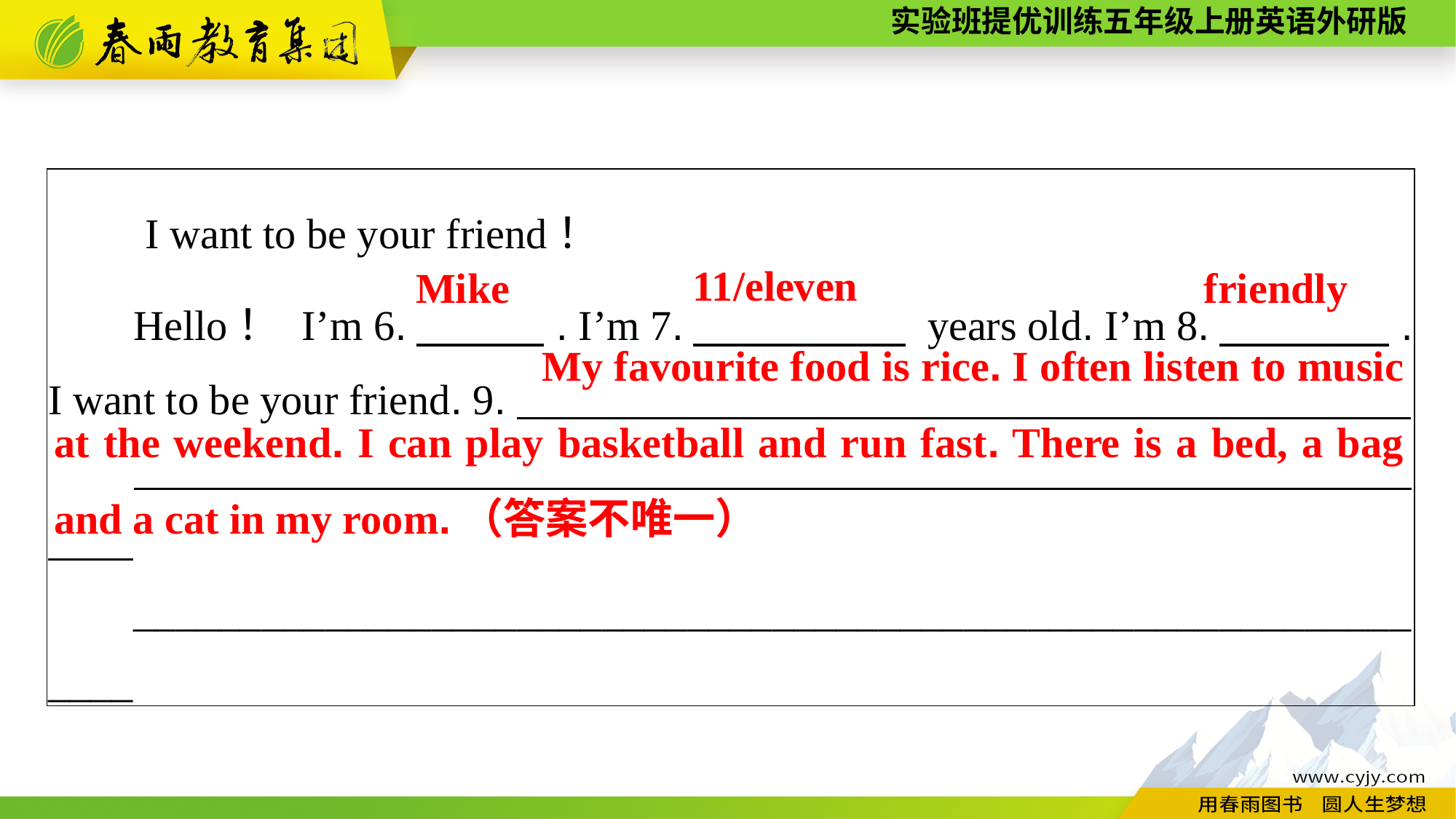

| I want to be your friend！ Hello！ I’m 6.　　　. I’m 7.　　　　　 years old. I’m 8.　　　　. I want to be your friend. 9. \_\_\_\_\_\_\_\_\_\_\_\_\_\_\_\_\_\_\_\_\_\_\_\_\_\_\_\_\_\_\_\_\_\_\_\_\_\_\_\_\_\_ \_\_\_\_\_\_\_\_\_\_\_\_\_\_\_\_\_\_\_\_\_\_\_\_\_\_\_\_\_\_\_\_\_\_\_\_\_\_\_\_\_\_\_\_\_\_\_\_\_\_\_\_\_\_\_\_\_\_\_\_\_\_\_\_ \_\_\_\_\_\_\_\_\_\_\_\_\_\_\_\_\_\_\_\_\_\_\_\_\_\_\_\_\_\_\_\_\_\_\_\_\_\_\_\_\_\_\_\_\_\_\_\_\_\_\_\_\_\_\_\_\_\_\_\_\_\_\_\_ |
| --- |
friendly
11/eleven
Mike
                                            My favourite food is rice. I often listen to music at the weekend. I can play basketball and run fast. There is a bed, a bag and a cat in my room.（答案不唯一）